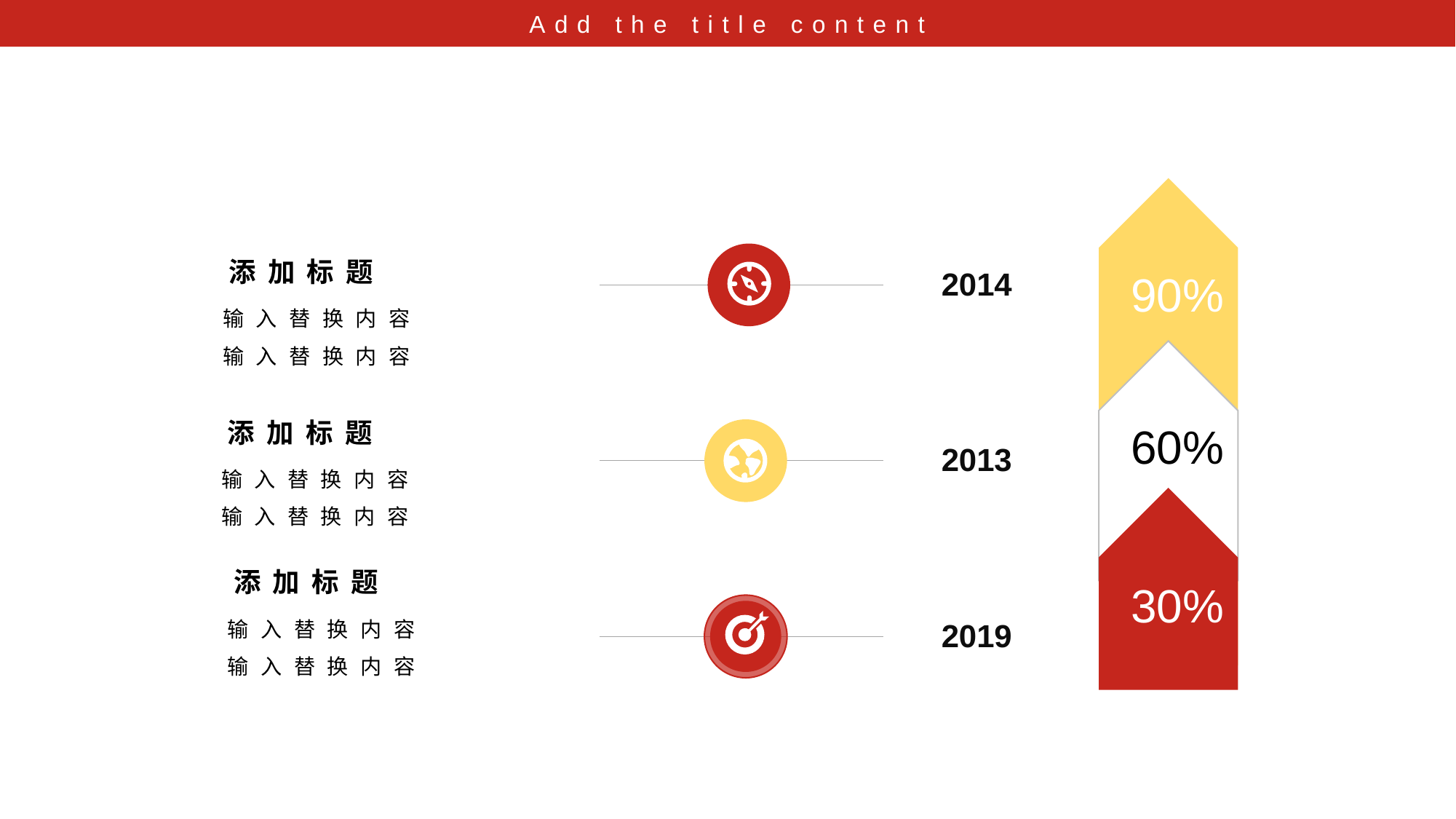

Add the title content
90%

60%

30%

2014

2013

2019
添加标题
输入替换内容
输入替换内容
添加标题
输入替换内容
输入替换内容
添加标题
输入替换内容
输入替换内容